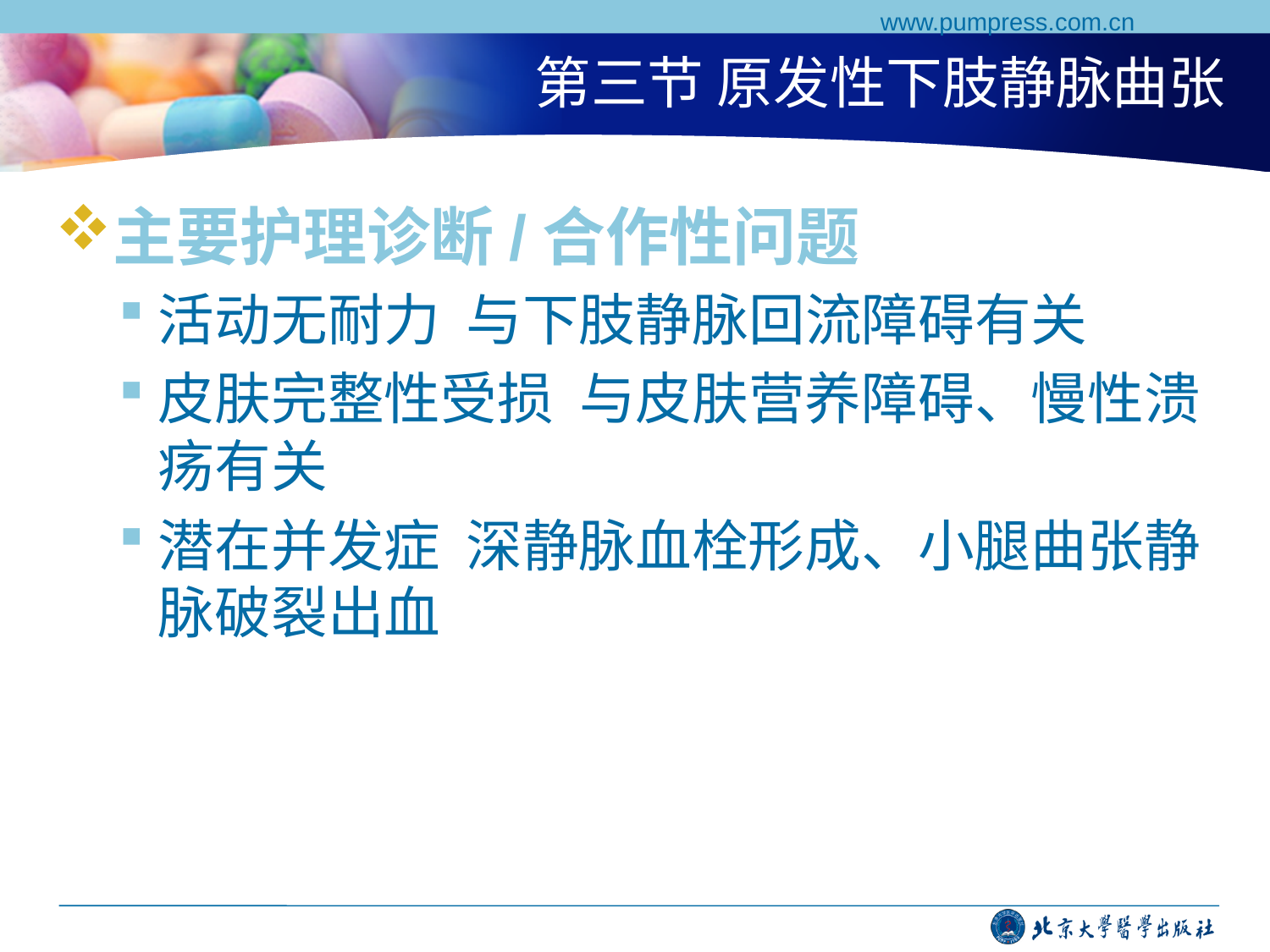

www.pumpress.com.cn
# 第三节 原发性下肢静脉曲张
主要护理诊断/合作性问题
活动无耐力  与下肢静脉回流障碍有关
皮肤完整性受损  与皮肤营养障碍、慢性溃疡有关
潜在并发症  深静脉血栓形成、小腿曲张静脉破裂出血